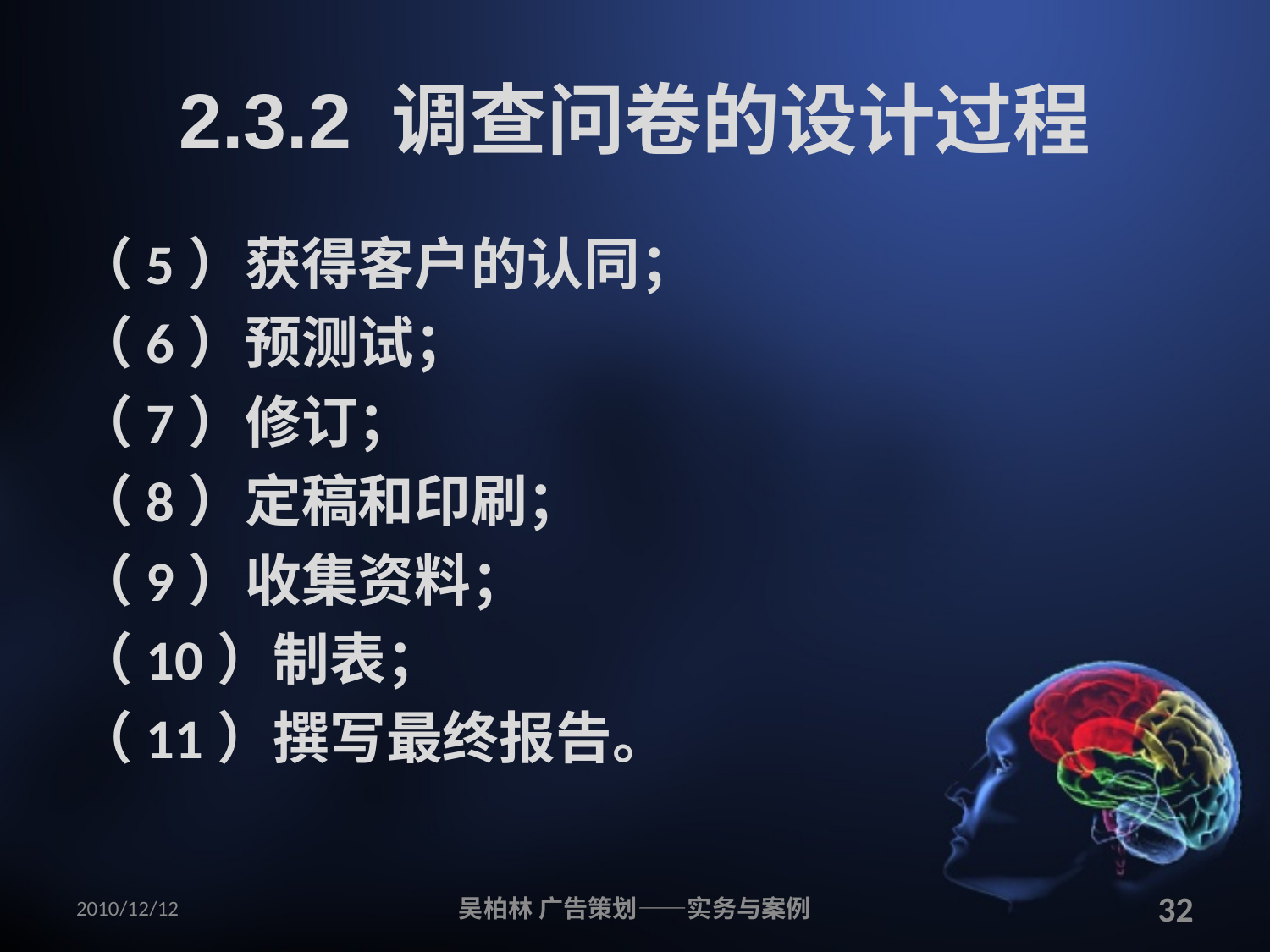

# 2.3.2 调查问卷的设计过程
（5）获得客户的认同；
（6）预测试；
（7）修订；
（8）定稿和印刷；
（9）收集资料；
（10）制表；
（11）撰写最终报告。
2010/12/12
吴柏林 广告策划——实务与案例
32